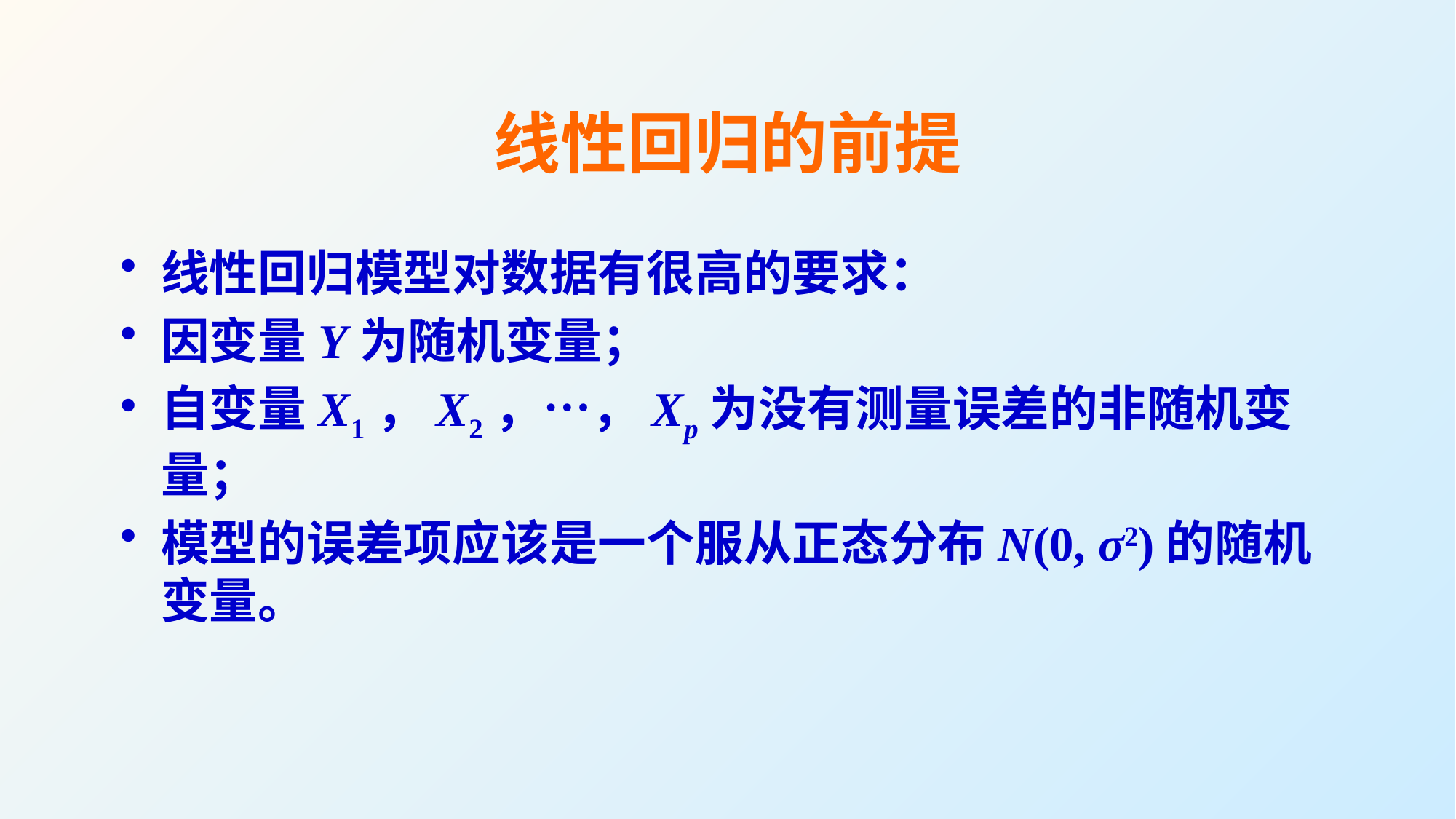

# 线性回归的前提
线性回归模型对数据有很高的要求：
因变量Y为随机变量；
自变量X1，X2，…，Xp为没有测量误差的非随机变量；
模型的误差项应该是一个服从正态分布N(0, σ2)的随机变量。